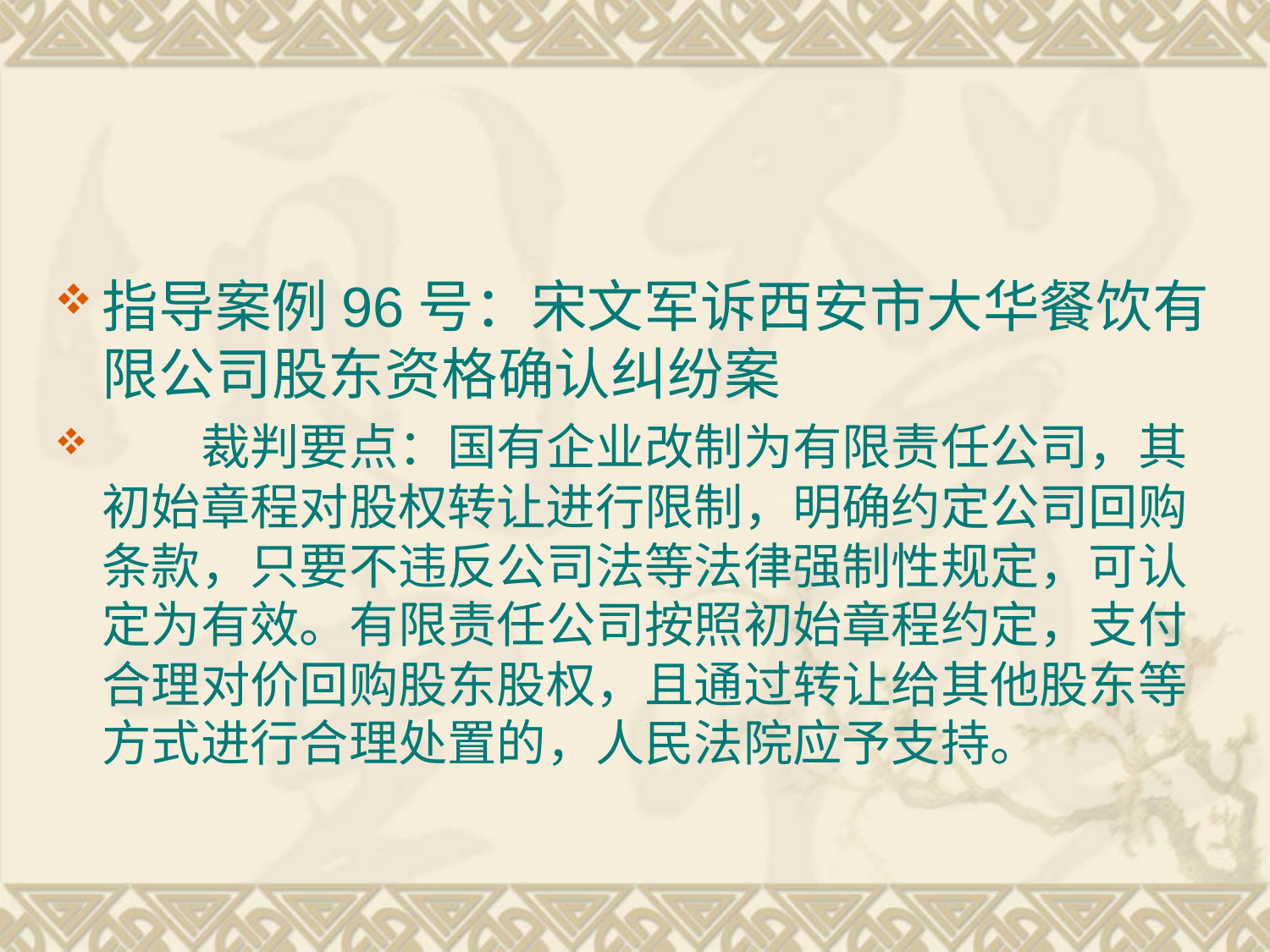

#
指导案例96号：宋文军诉西安市大华餐饮有限公司股东资格确认纠纷案
　　裁判要点：国有企业改制为有限责任公司，其初始章程对股权转让进行限制，明确约定公司回购条款，只要不违反公司法等法律强制性规定，可认定为有效。有限责任公司按照初始章程约定，支付合理对价回购股东股权，且通过转让给其他股东等方式进行合理处置的，人民法院应予支持。